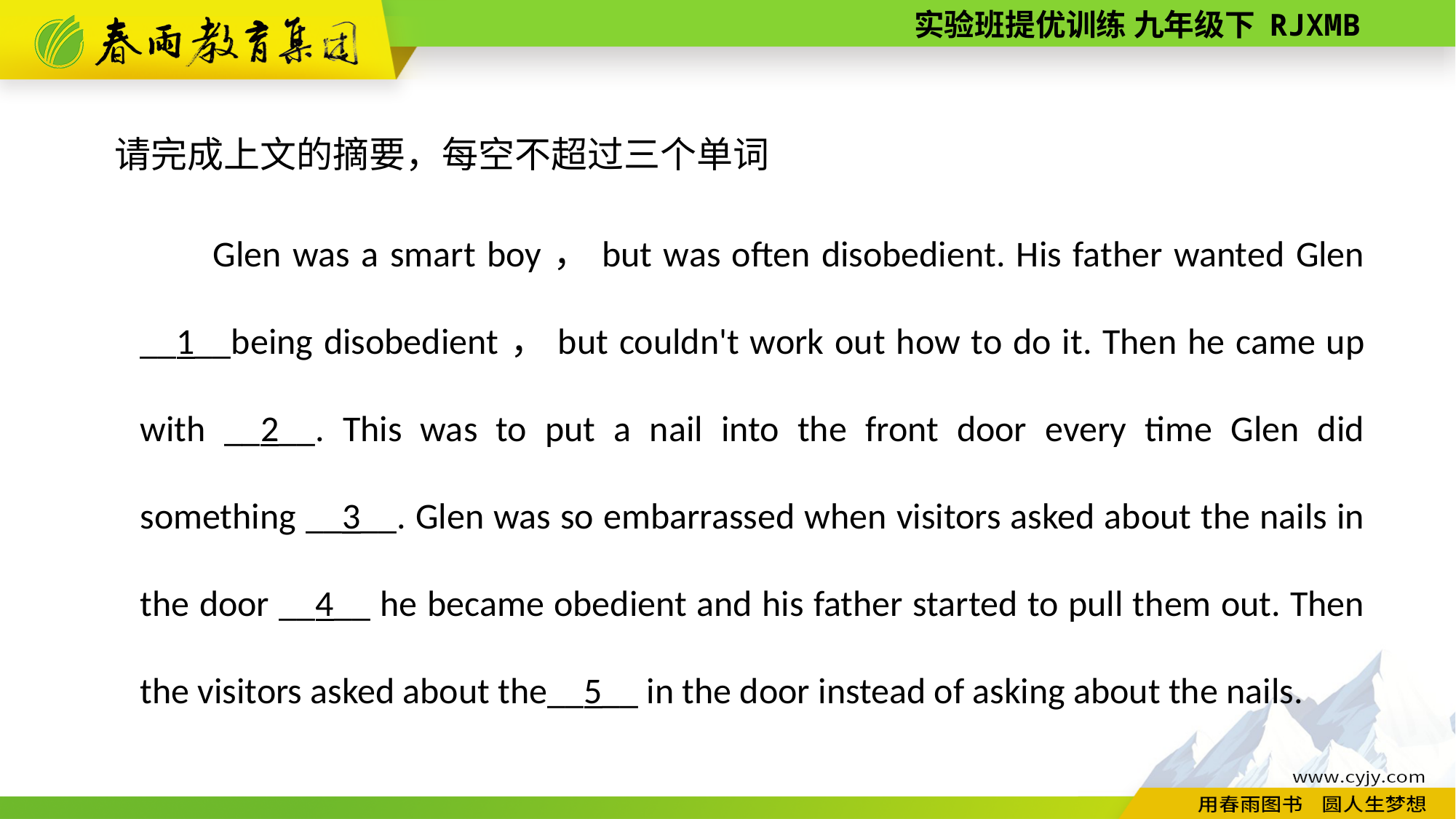

请完成上文的摘要，每空不超过三个单词
Glen was a smart boy，but was often disobedient. His father wanted Glen __1__being disobedient，but couldn't work out how to do it. Then he came up with __2__. This was to put a nail into the front door every time Glen did something __3__. Glen was so embarrassed when visitors asked about the nails in the door __4__ he became obedient and his father started to pull them out. Then the visitors asked about the__5__ in the door instead of asking about the nails.